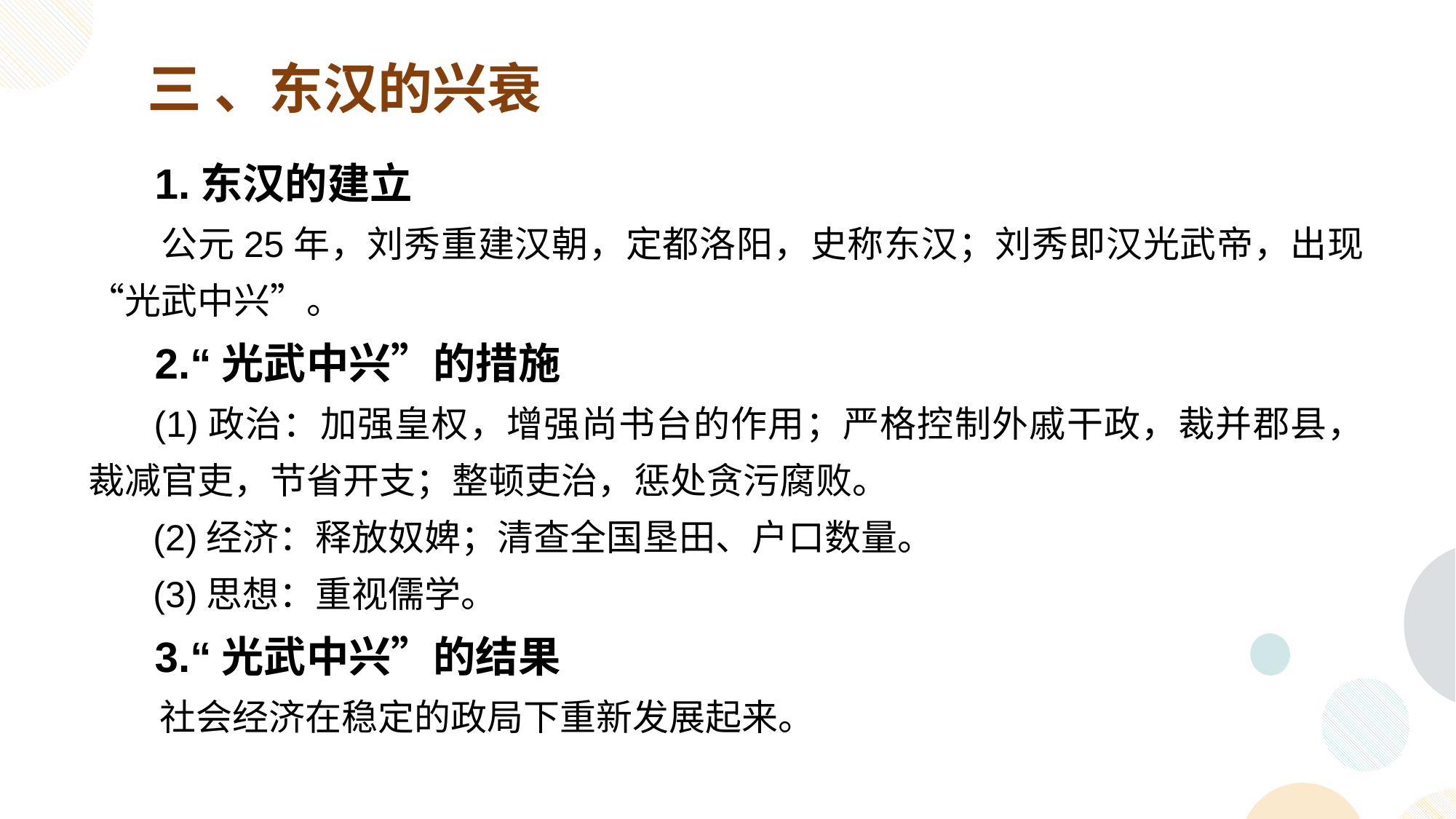

三 、东汉的兴衰
 1.东汉的建立
 公元25年，刘秀重建汉朝，定都洛阳，史称东汉；刘秀即汉光武帝，出现“光武中兴”。
 2.“光武中兴”的措施
 (1)政治：加强皇权，增强尚书台的作用；严格控制外戚干政，裁并郡县，裁减官吏，节省开支；整顿吏治，惩处贪污腐败。
 (2)经济：释放奴婢；清查全国垦田、户口数量。
 (3)思想：重视儒学。
 3.“光武中兴”的结果
 社会经济在稳定的政局下重新发展起来。